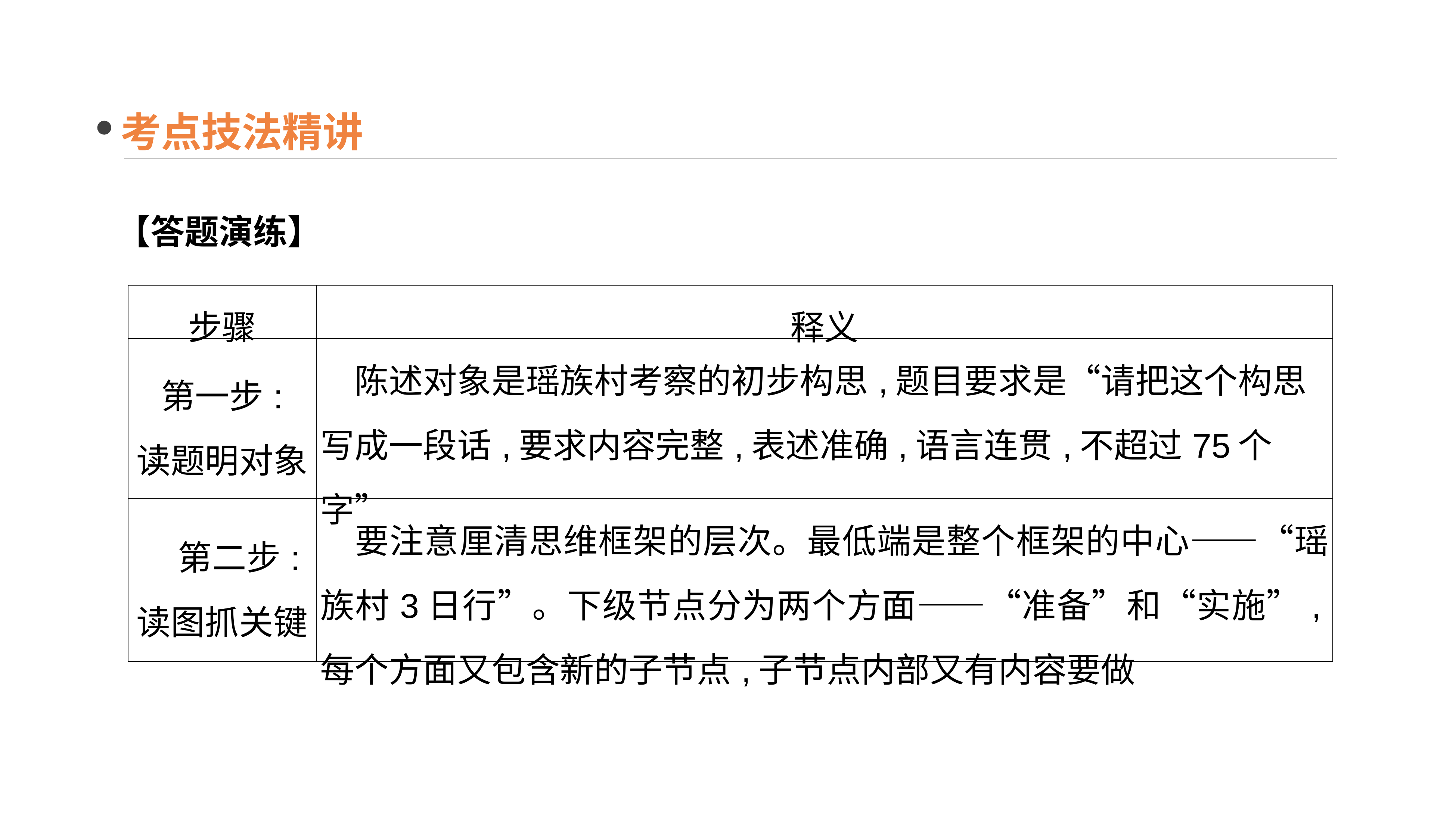

考点技法精讲

【答题演练】
| 步骤 | 释义 |
| --- | --- |
| 第一步: 读题明对象 | 陈述对象是瑶族村考察的初步构思,题目要求是“请把这个构思写成一段话,要求内容完整,表述准确,语言连贯,不超过75个字” |
| 第二步: 读图抓关键 | 要注意厘清思维框架的层次。最低端是整个框架的中心——“瑶族村3日行”。下级节点分为两个方面——“准备”和“实施”,每个方面又包含新的子节点,子节点内部又有内容要做 |